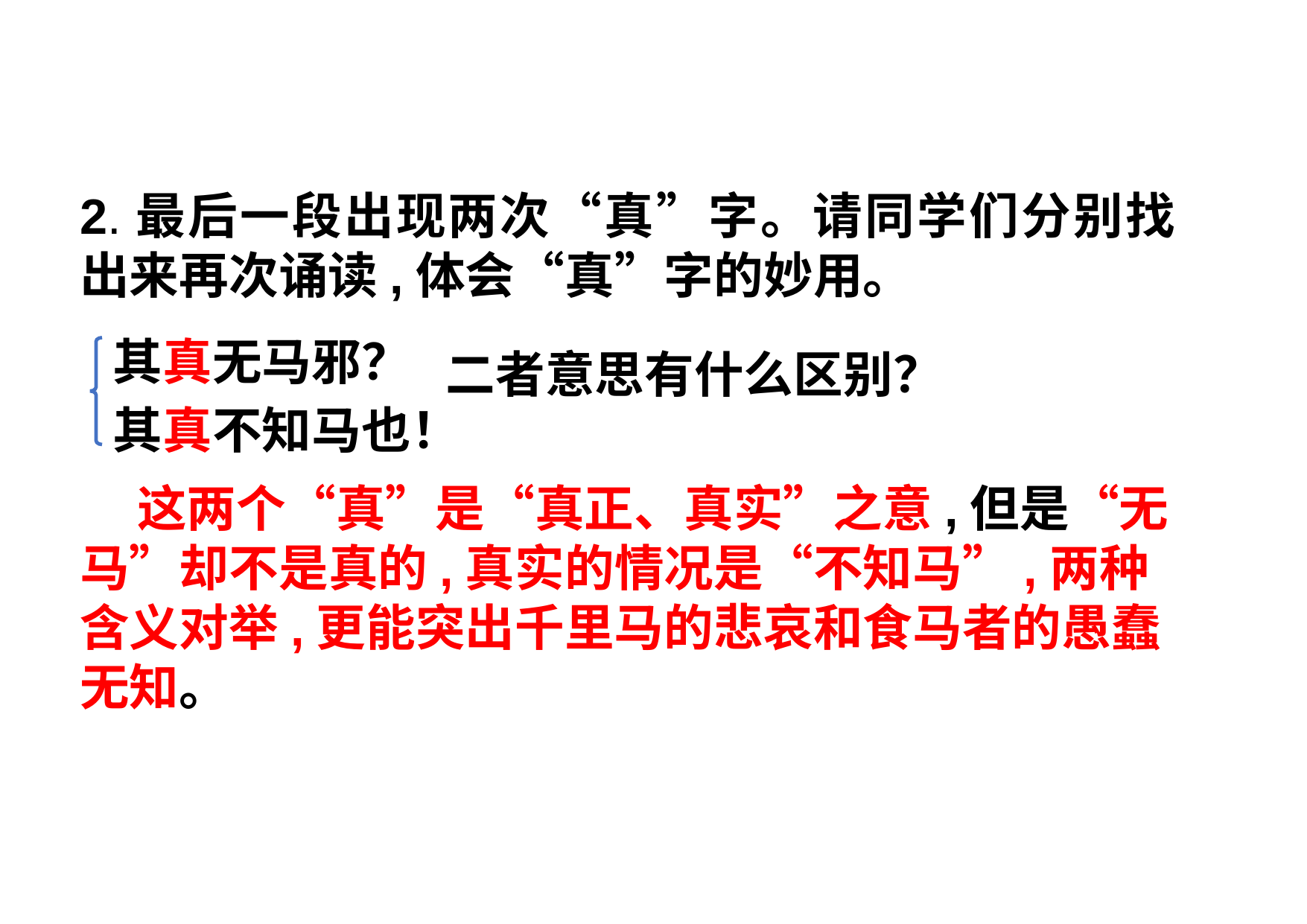

2.最后一段出现两次“真”字。请同学们分别找出来再次诵读,体会“真”字的妙用。
其真无马邪？
其真不知马也！
二者意思有什么区别？

    这两个“真”是“真正、真实”之意,但是“无马”却不是真的,真实的情况是“不知马”,两种含义对举,更能突出千里马的悲哀和食马者的愚蠢无知。